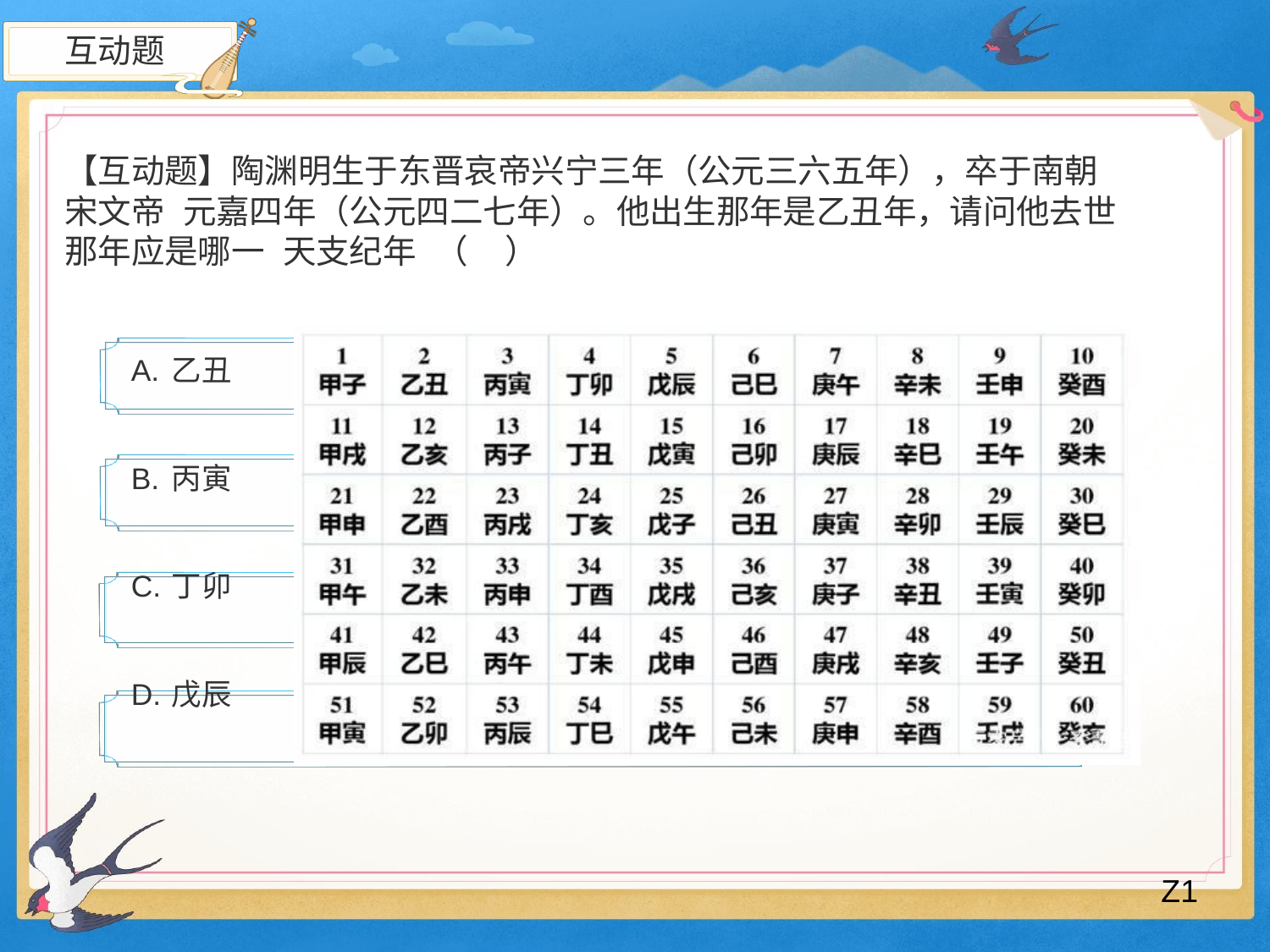

互动题

【互动题】陶渊明生于东晋哀帝兴宁三年（公元三六五年），卒于南朝宋文帝  元嘉四年（公元四二七年）。他出生那年是乙丑年，请问他去世那年应是哪一  天支纪年  （    ）

乙丑

丙寅

丁卯

戊辰

Z1